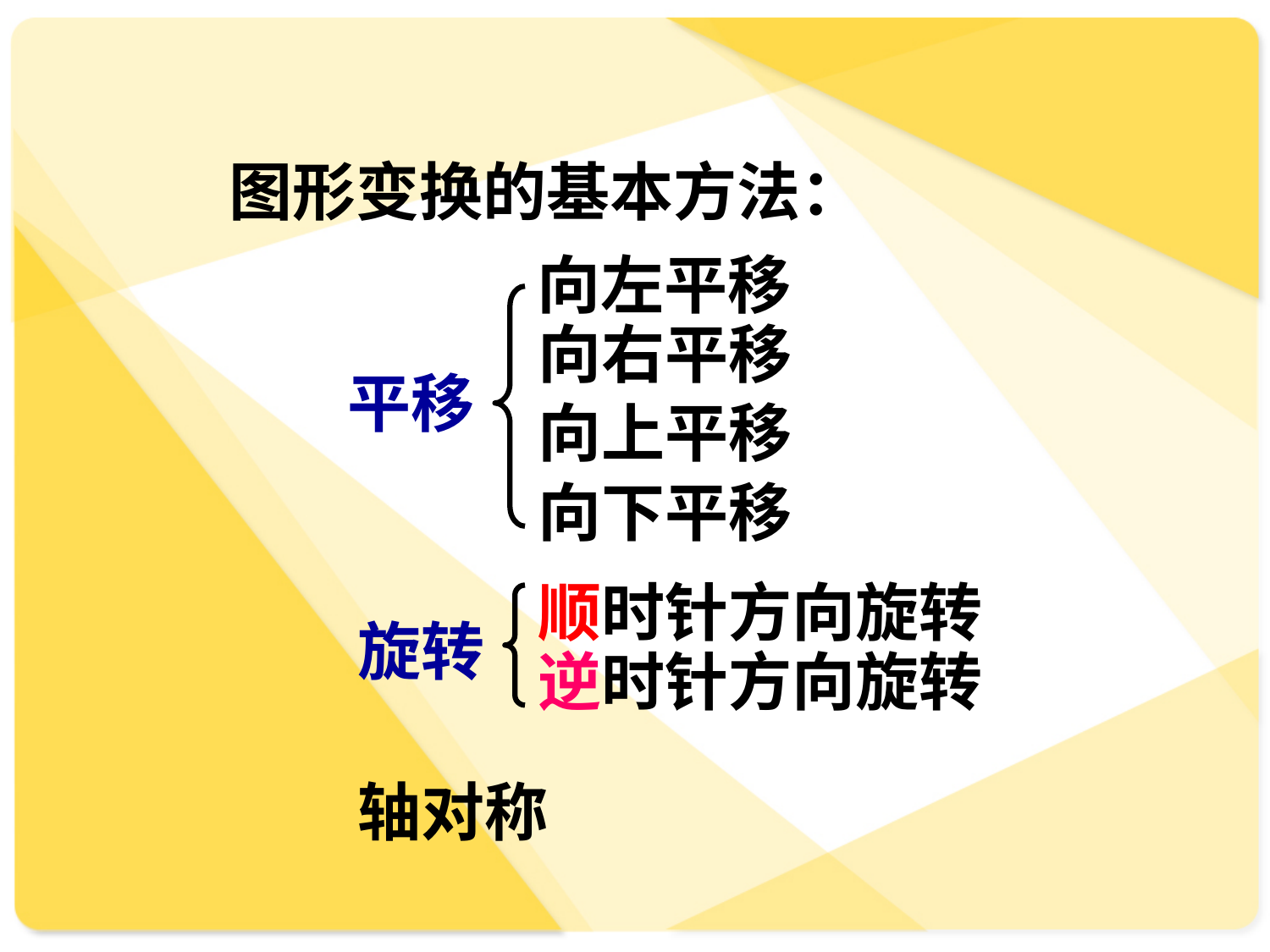

图形变换的基本方法：
向左平移

向右平移
平移
向上平移
向下平移
顺时针方向旋转

旋转
逆时针方向旋转
轴对称